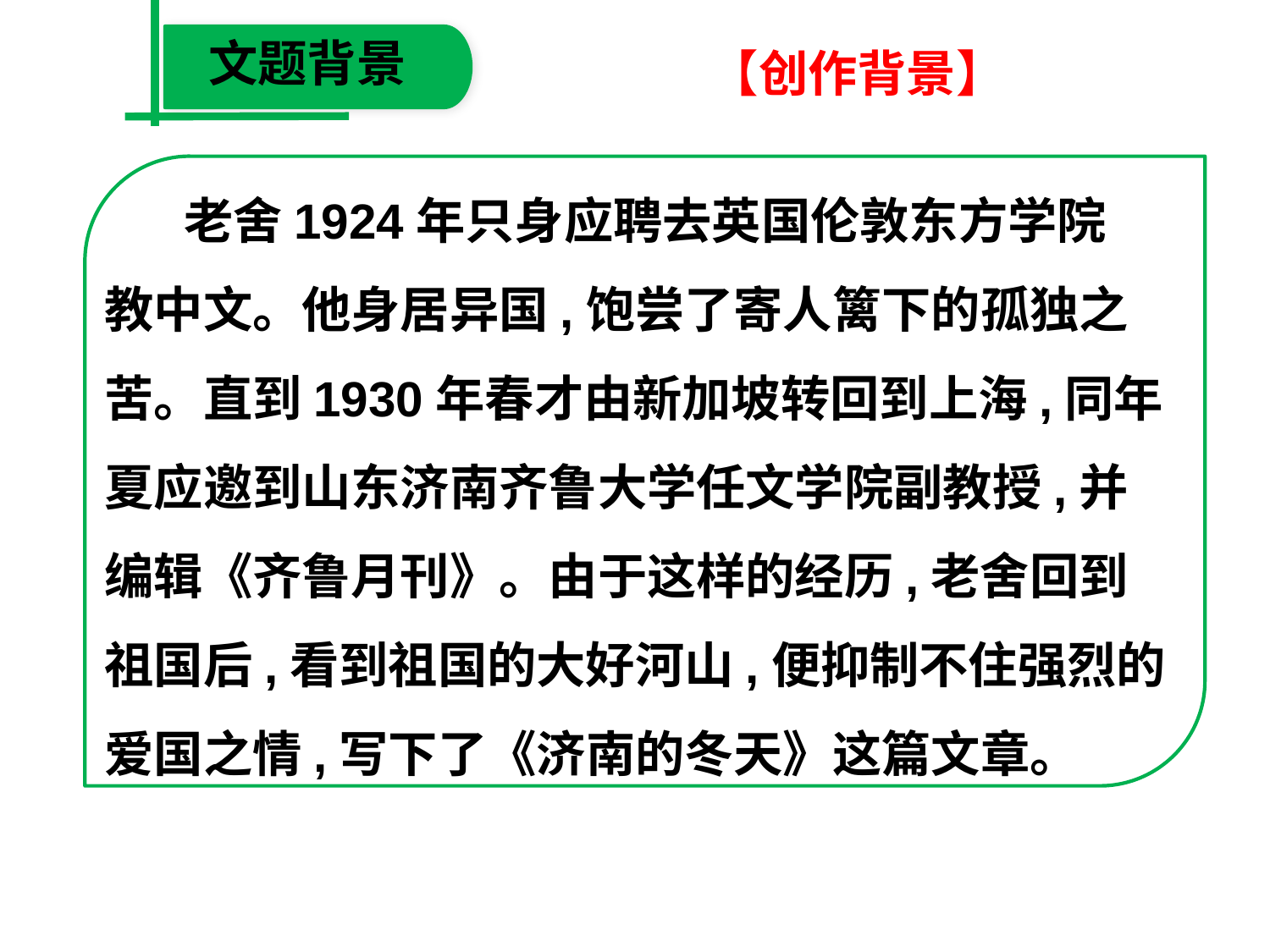

文题背景
【创作背景】

      老舍1924年只身应聘去英国伦敦东方学院
教中文。他身居异国,饱尝了寄人篱下的孤独之
苦。直到1930年春才由新加坡转回到上海,同年
夏应邀到山东济南齐鲁大学任文学院副教授,并
编辑《齐鲁月刊》。由于这样的经历,老舍回到
祖国后,看到祖国的大好河山,便抑制不住强烈的
爱国之情,写下了《济南的冬天》这篇文章。